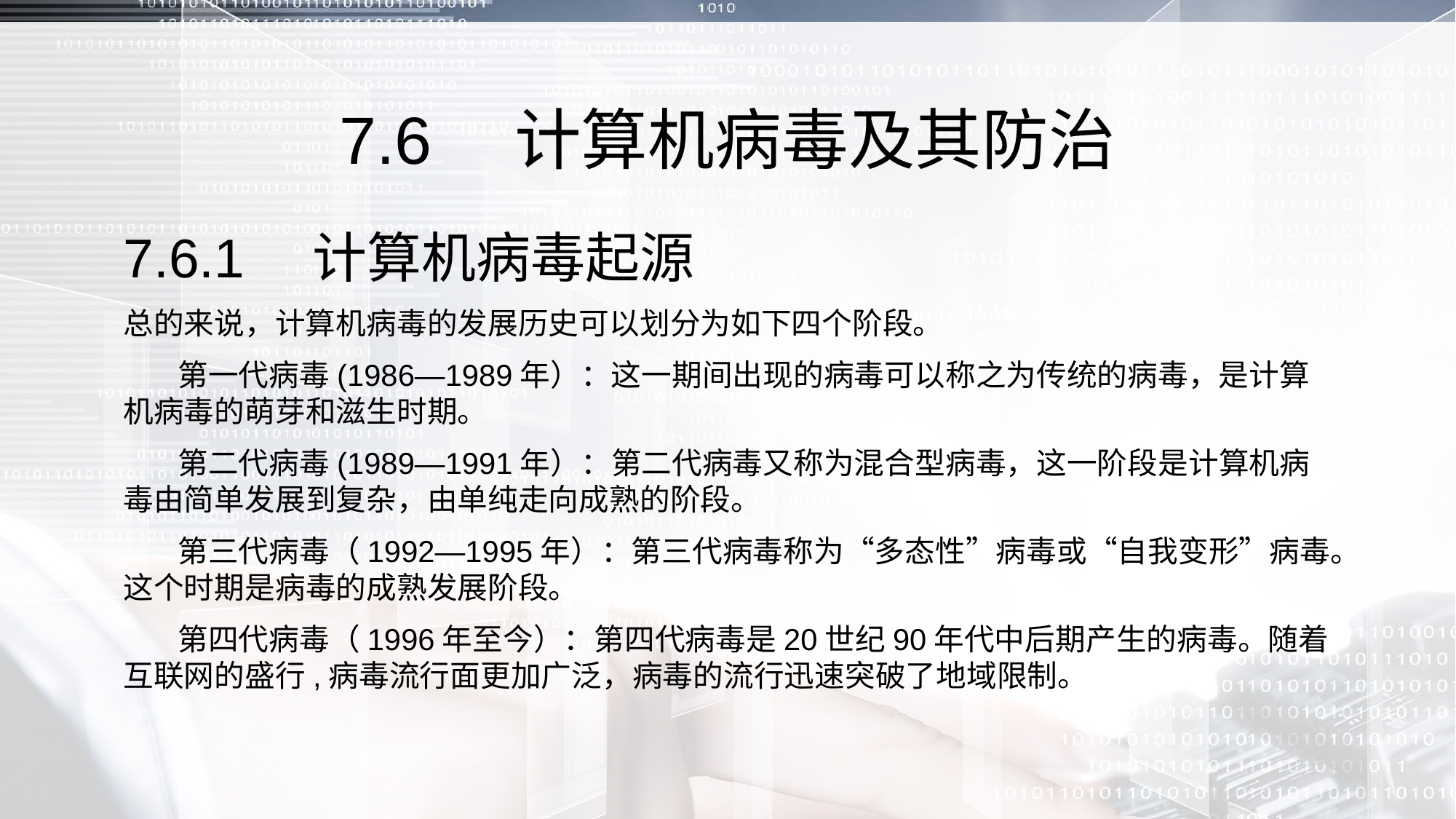

# 7.6　计算机病毒及其防治
7.6.1　计算机病毒起源
总的来说，计算机病毒的发展历史可以划分为如下四个阶段。
       第一代病毒(1986—1989年）：这一期间出现的病毒可以称之为传统的病毒，是计算机病毒的萌芽和滋生时期。
       第二代病毒(1989—1991年）：第二代病毒又称为混合型病毒，这一阶段是计算机病毒由简单发展到复杂，由单纯走向成熟的阶段。
       第三代病毒（1992—1995年）：第三代病毒称为“多态性”病毒或“自我变形”病毒。这个时期是病毒的成熟发展阶段。
       第四代病毒（1996年至今）：第四代病毒是20世纪90年代中后期产生的病毒。随着互联网的盛行,病毒流行面更加广泛，病毒的流行迅速突破了地域限制。